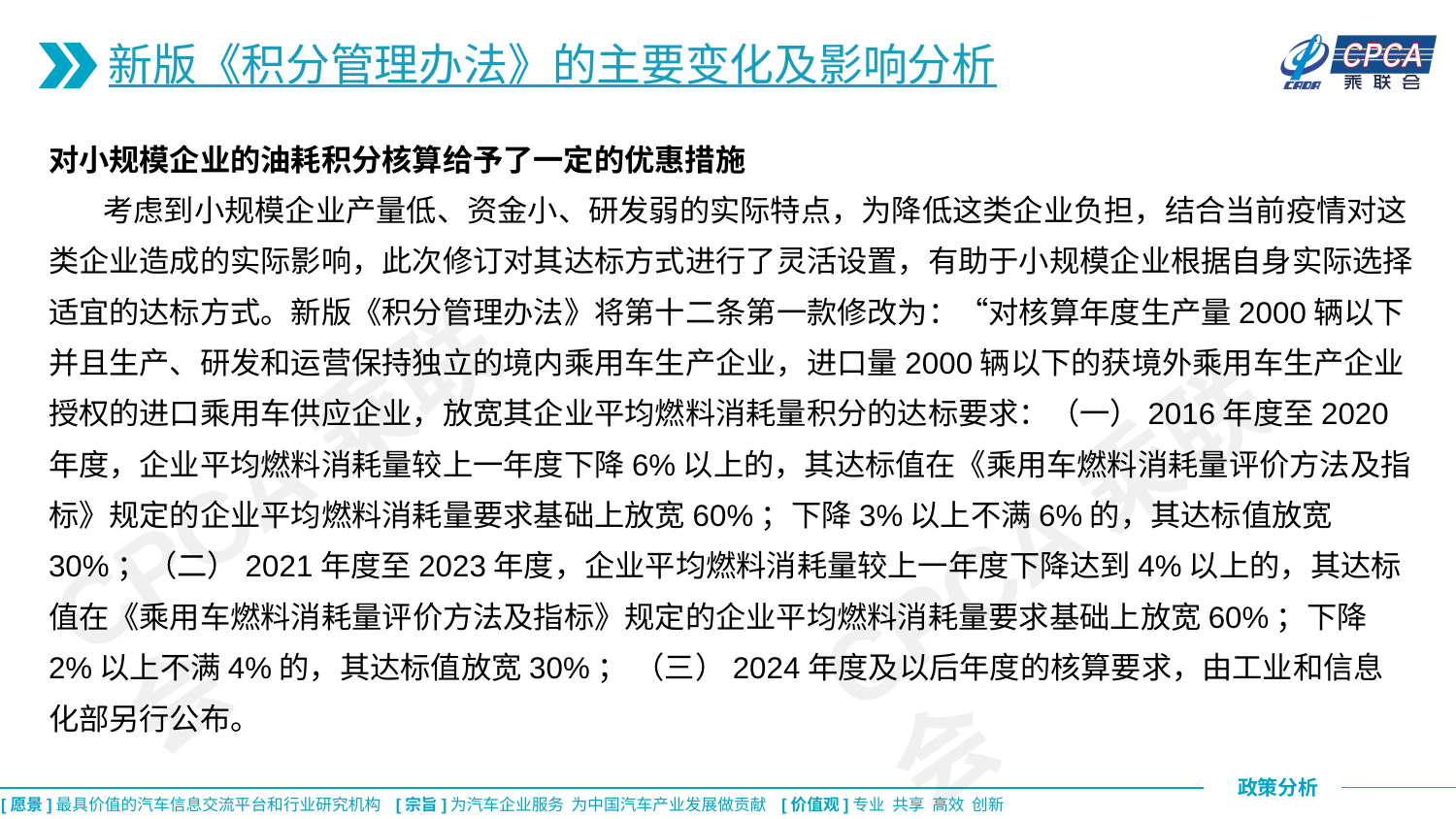

新版《积分管理办法》的主要变化及影响分析
对小规模企业的油耗积分核算给予了一定的优惠措施
       考虑到小规模企业产量低、资金小、研发弱的实际特点，为降低这类企业负担，结合当前疫情对这类企业造成的实际影响，此次修订对其达标方式进行了灵活设置，有助于小规模企业根据自身实际选择适宜的达标方式。新版《积分管理办法》将第十二条第一款修改为：“对核算年度生产量2000辆以下并且生产、研发和运营保持独立的境内乘用车生产企业，进口量2000辆以下的获境外乘用车生产企业授权的进口乘用车供应企业，放宽其企业平均燃料消耗量积分的达标要求：（一）2016年度至2020年度，企业平均燃料消耗量较上一年度下降6%以上的，其达标值在《乘用车燃料消耗量评价方法及指标》规定的企业平均燃料消耗量要求基础上放宽60%；下降3%以上不满6%的，其达标值放宽30%；（二）2021年度至2023年度，企业平均燃料消耗量较上一年度下降达到4%以上的，其达标值在《乘用车燃料消耗量评价方法及指标》规定的企业平均燃料消耗量要求基础上放宽60%；下降2%以上不满4%的，其达标值放宽30%； （三）2024年度及以后年度的核算要求，由工业和信息化部另行公布。
CPCA乘联会
CPCA乘联会